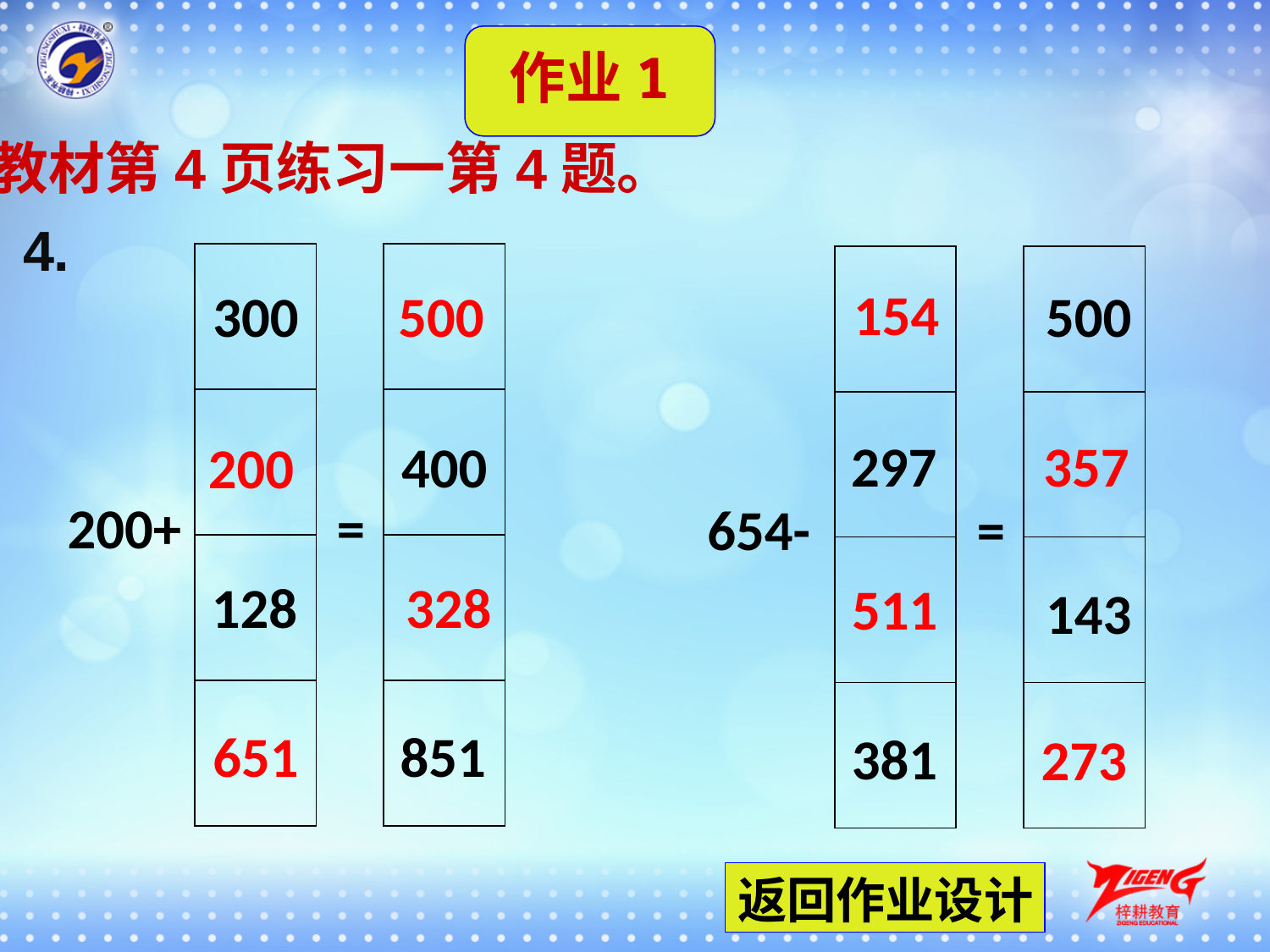

作业1
教材第4页练习一第4题。
4.
|  |
| --- |
|  |
|  |
|  |
|  |
| --- |
|  |
|  |
|  |
|  |
| --- |
|  |
|  |
|  |
|  |
| --- |
|  |
|  |
|  |
154
300
500
500
357
297
400
200
200+
=
654-
=
128
328
511
143
651
851
381
273

返回作业设计